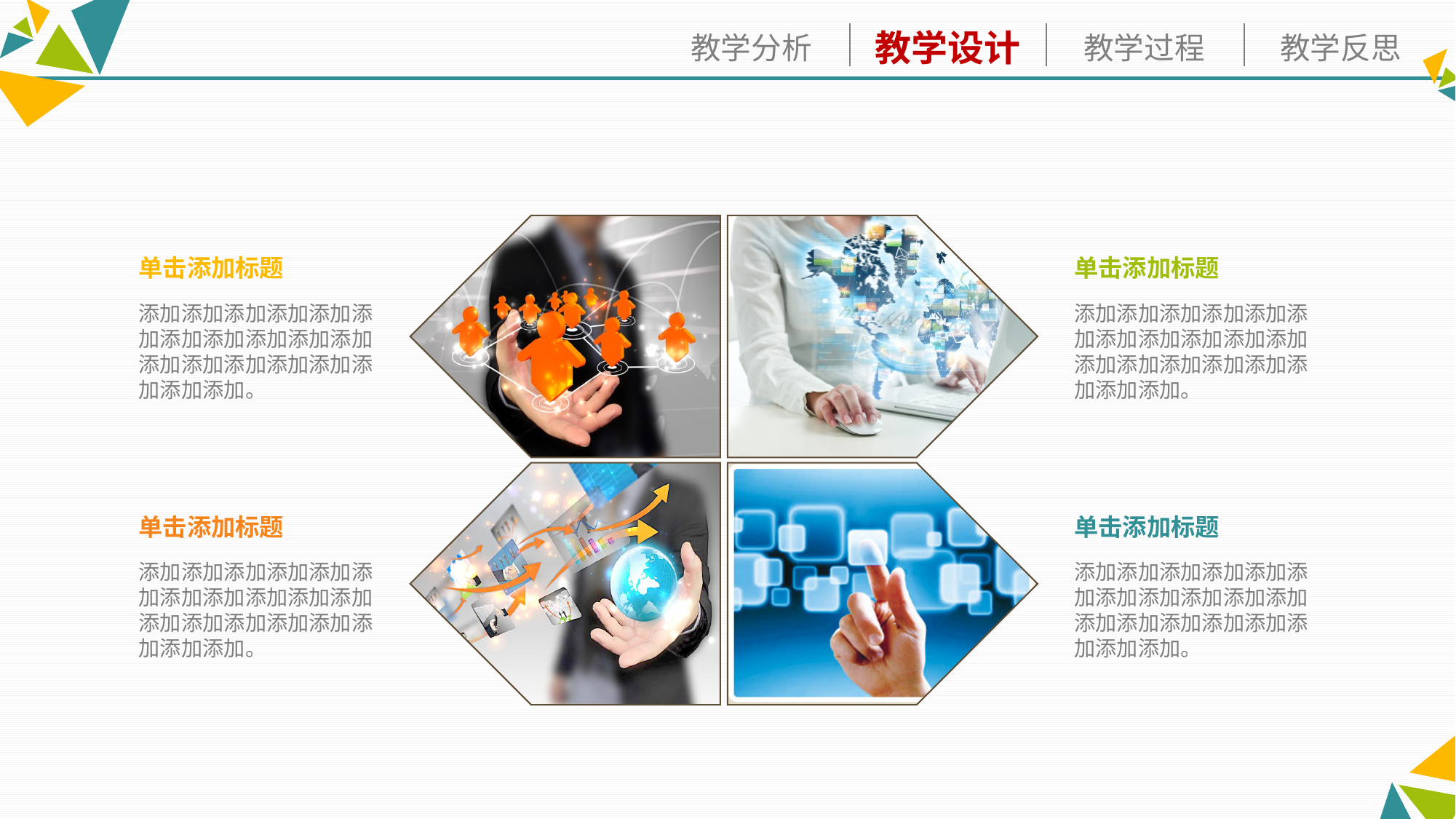

单击添加标题
单击添加标题
添加添加添加添加添加添加添加添加添加添加添加添加添加添加添加添加添加添加添加。
添加添加添加添加添加添加添加添加添加添加添加添加添加添加添加添加添加添加添加。

单击添加标题
单击添加标题
添加添加添加添加添加添加添加添加添加添加添加添加添加添加添加添加添加添加添加。
添加添加添加添加添加添加添加添加添加添加添加添加添加添加添加添加添加添加添加。